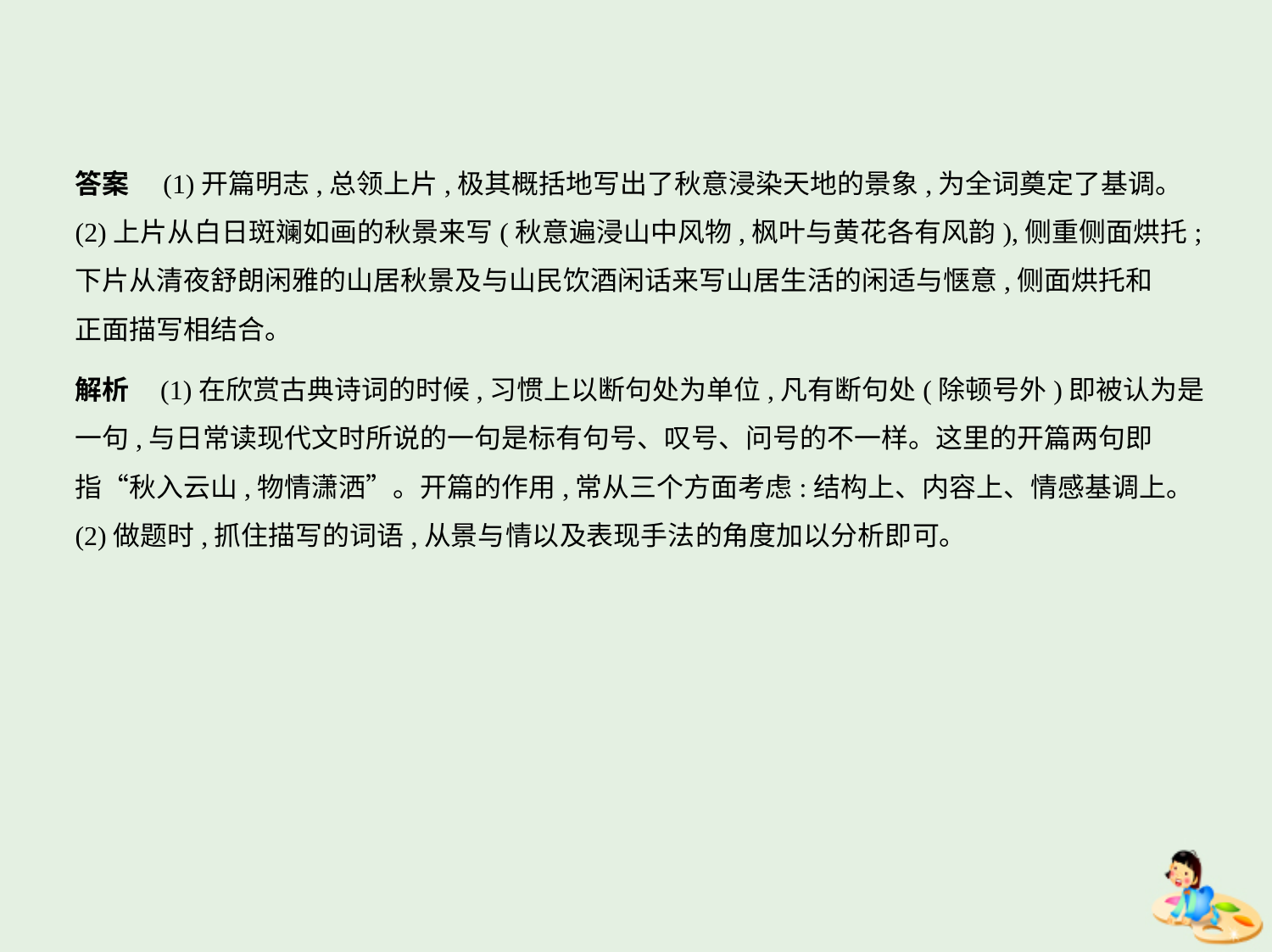

答案　(1)开篇明志,总领上片,极其概括地写出了秋意浸染天地的景象,为全词奠定了基调。
(2)上片从白日斑斓如画的秋景来写(秋意遍浸山中风物,枫叶与黄花各有风韵),侧重侧面烘托;
下片从清夜舒朗闲雅的山居秋景及与山民饮酒闲话来写山居生活的闲适与惬意,侧面烘托和
正面描写相结合。
解析    (1)在欣赏古典诗词的时候,习惯上以断句处为单位,凡有断句处(除顿号外)即被认为是
一句,与日常读现代文时所说的一句是标有句号、叹号、问号的不一样。这里的开篇两句即
指“秋入云山,物情潇洒”。开篇的作用,常从三个方面考虑:结构上、内容上、情感基调上。
(2)做题时,抓住描写的词语,从景与情以及表现手法的角度加以分析即可。